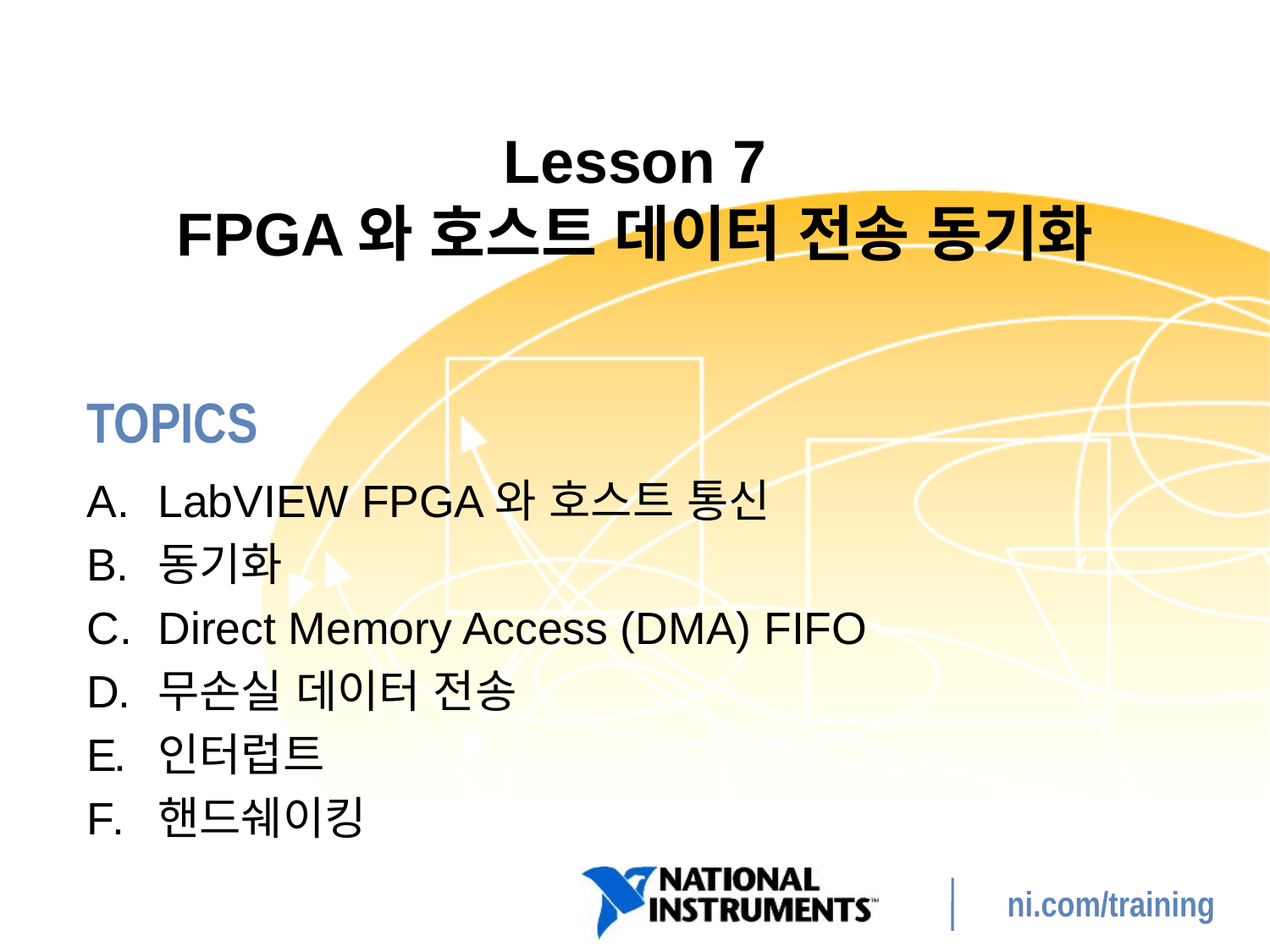

# Lesson 7 FPGA와 호스트 데이터 전송 동기화
LabVIEW FPGA와 호스트 통신
동기화
Direct Memory Access (DMA) FIFO
무손실 데이터 전송
인터럽트
핸드쉐이킹